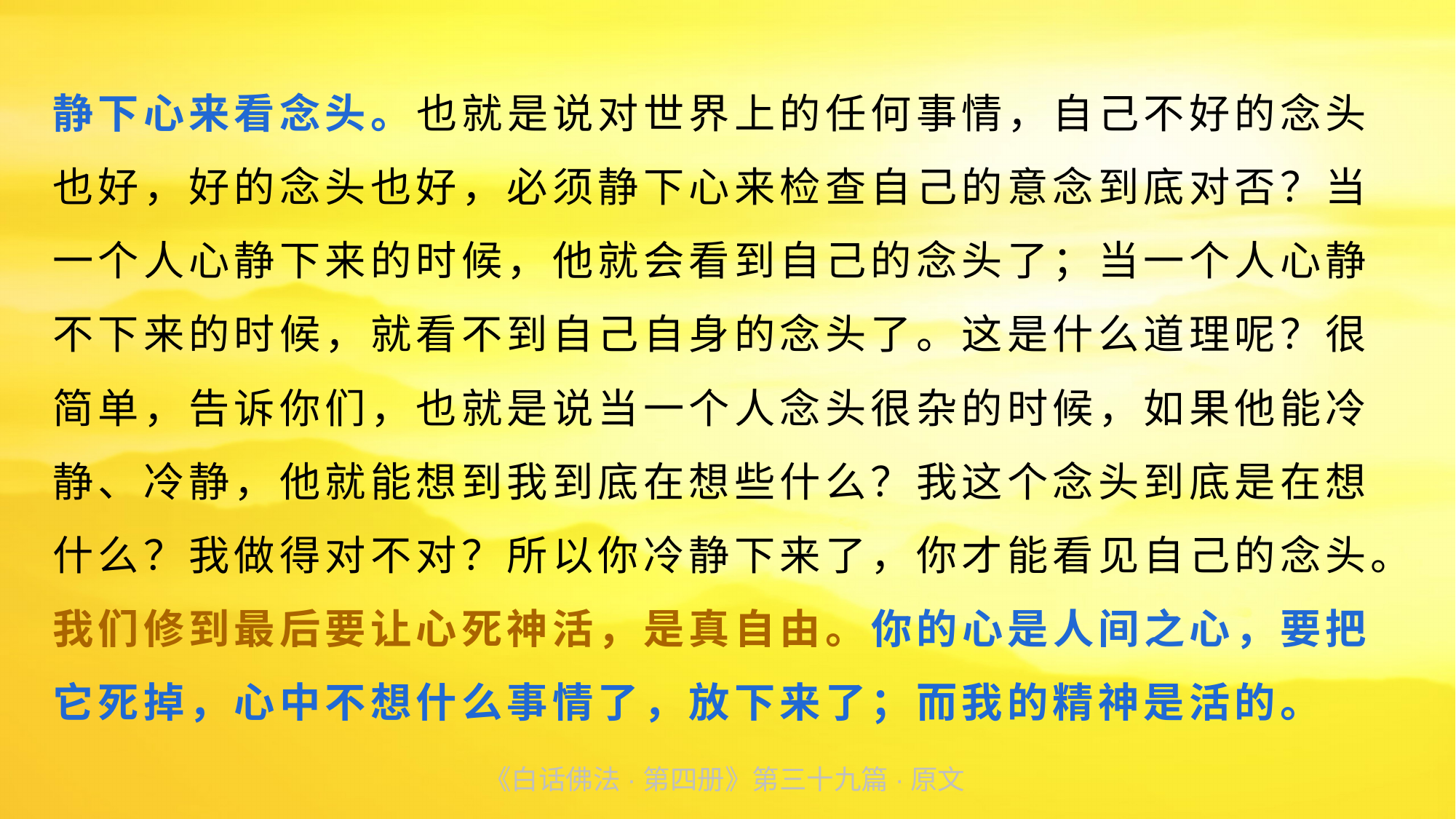

静下心来看念头。也就是说对世界上的任何事情，自己不好的念头也好，好的念头也好，必须静下心来检查自己的意念到底对否？当一个人心静下来的时候，他就会看到自己的念头了；当一个人心静不下来的时候，就看不到自己自身的念头了。这是什么道理呢？很简单，告诉你们，也就是说当一个人念头很杂的时候，如果他能冷静、冷静，他就能想到我到底在想些什么？我这个念头到底是在想什么？我做得对不对？所以你冷静下来了，你才能看见自己的念头。我们修到最后要让心死神活，是真自由。你的心是人间之心，要把它死掉，心中不想什么事情了，放下来了；而我的精神是活的。
《白话佛法·第四册》第三十九篇·原文